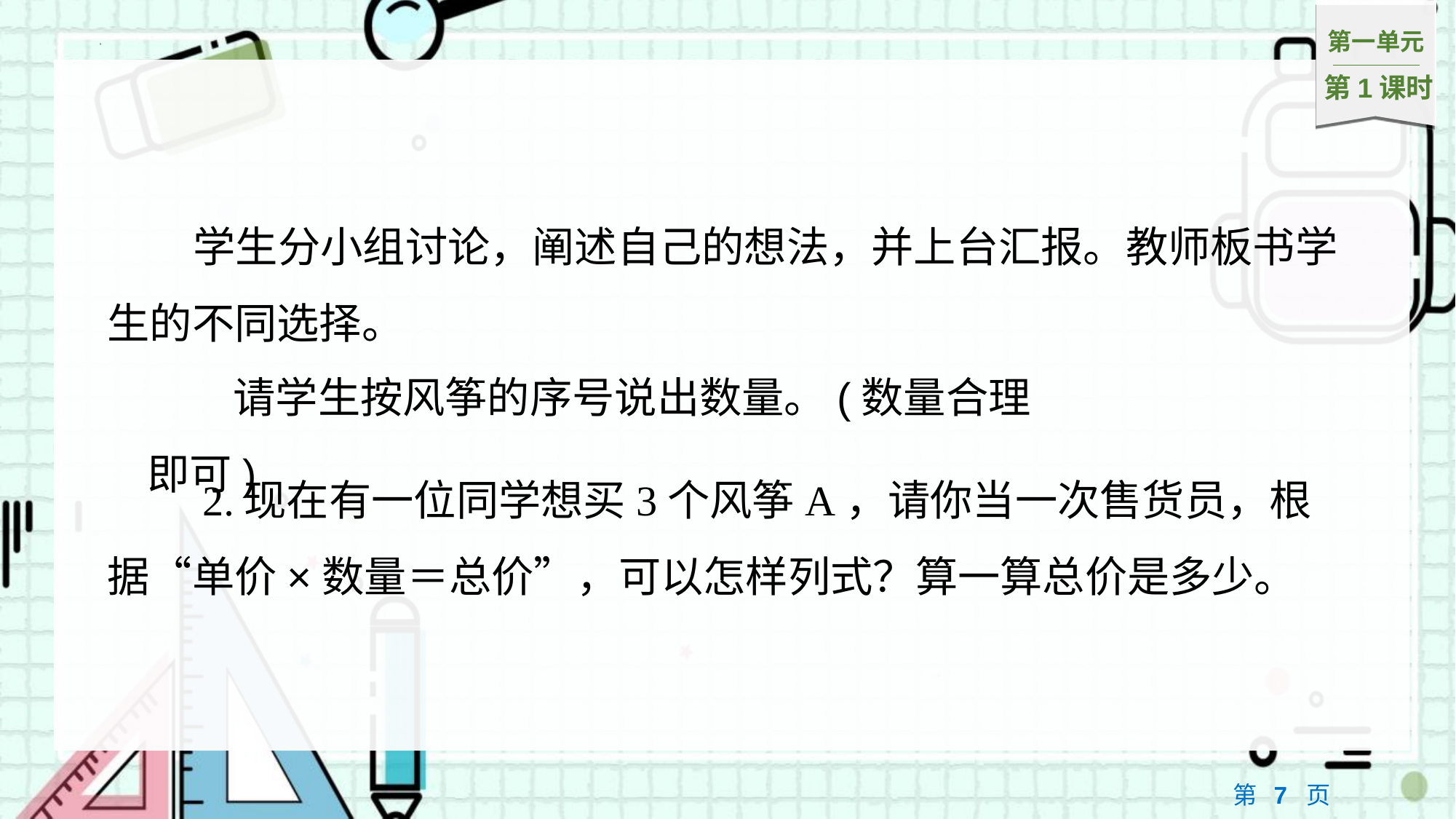

学生分小组讨论，阐述自己的想法，并上台汇报。教师板书学生的不同选择。
请学生按风筝的序号说出数量。(数量合理即可)
　　2.现在有一位同学想买3个风筝A，请你当一次售货员，根据“单价×数量＝总价”，可以怎样列式？算一算总价是多少。